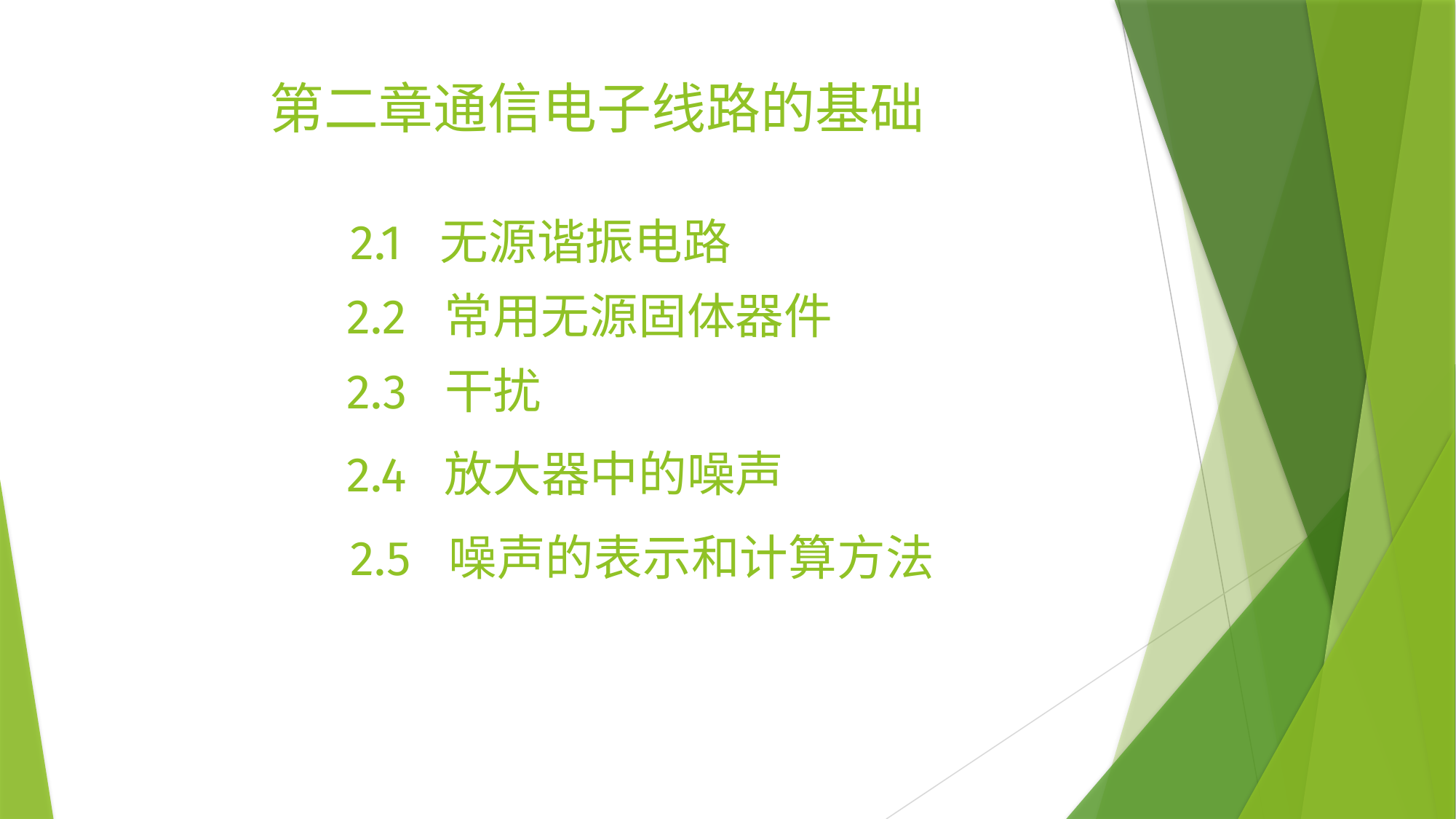

# 第二章通信电子线路的基础
2.1  无源谐振电路
2.2  常用无源固体器件
2.3  干扰
2.4  放大器中的噪声
2.5  噪声的表示和计算方法